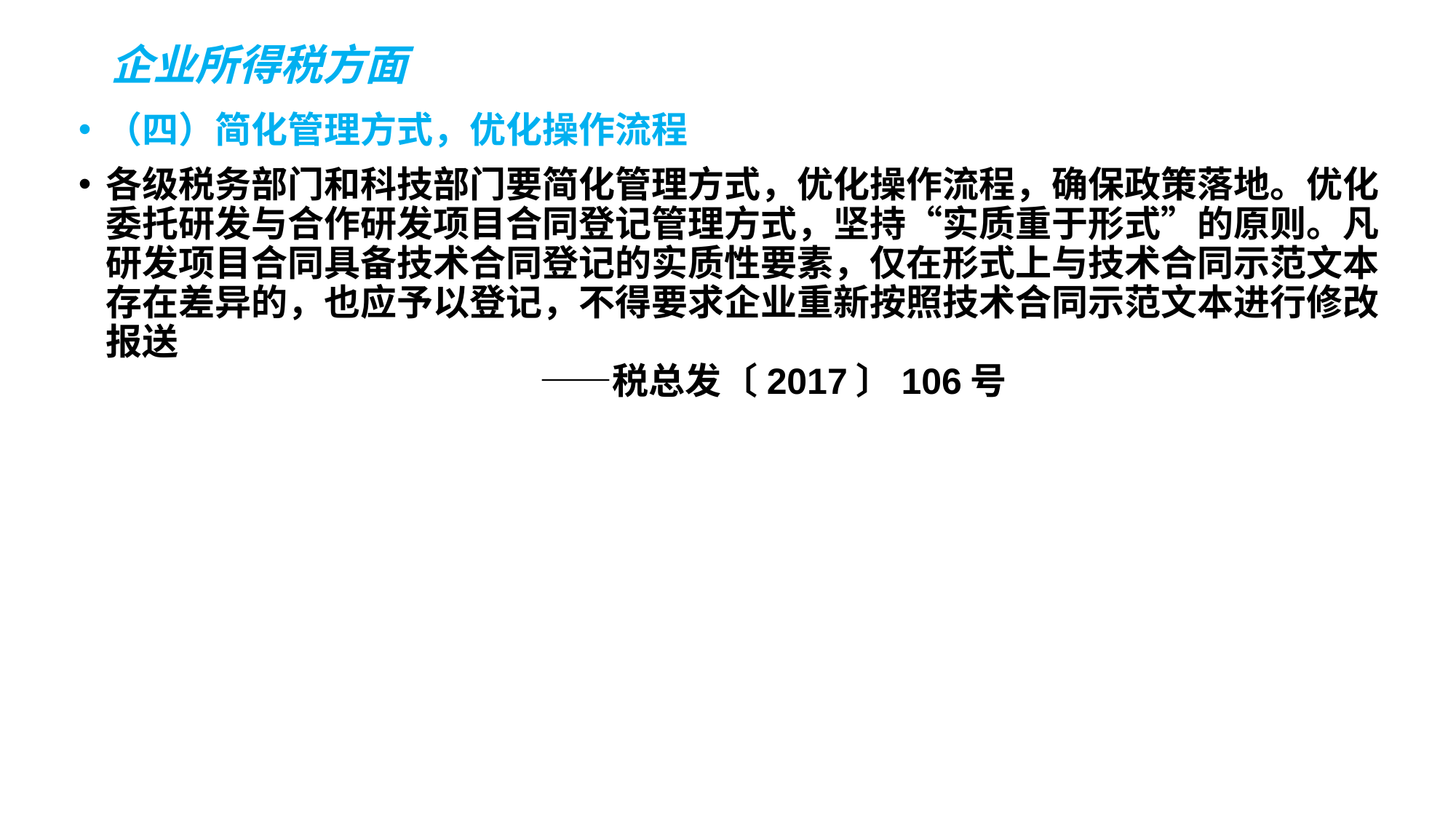

# 企业所得税方面
（四）简化管理方式，优化操作流程
各级税务部门和科技部门要简化管理方式，优化操作流程，确保政策落地。优化委托研发与合作研发项目合同登记管理方式，坚持“实质重于形式”的原则。凡研发项目合同具备技术合同登记的实质性要素，仅在形式上与技术合同示范文本存在差异的，也应予以登记，不得要求企业重新按照技术合同示范文本进行修改报送
                                                     ——税总发〔2017〕106号